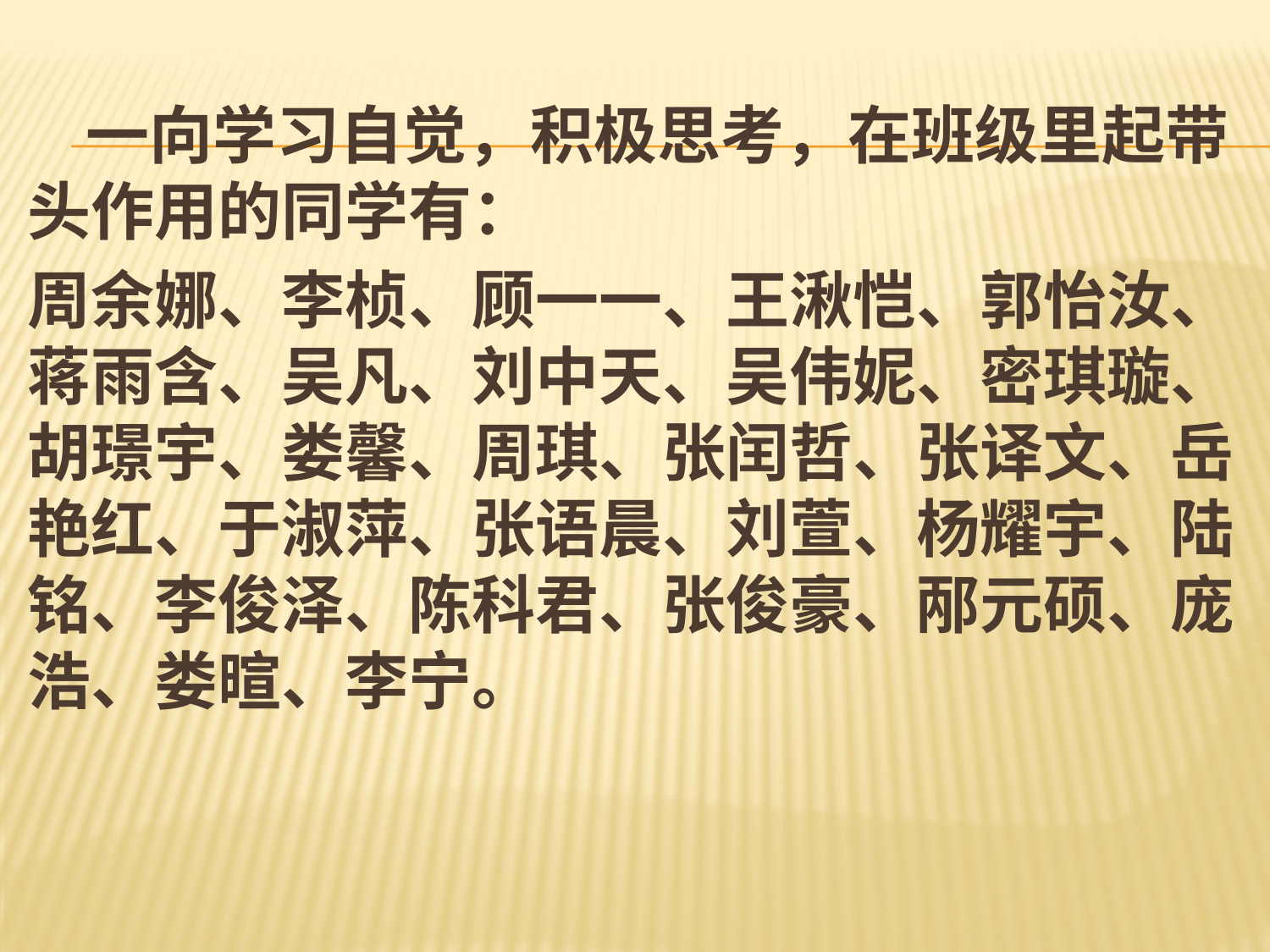

一向学习自觉，积极思考，在班级里起带头作用的同学有：
周余娜、李桢、顾一一、王湫恺、郭怡汝、蒋雨含、吴凡、刘中天、吴伟妮、密琪璇、胡璟宇、娄馨、周琪、张闰哲、张译文、岳艳红、于淑萍、张语晨、刘萱、杨耀宇、陆铭、李俊泽、陈科君、张俊豪、邴元硕、庞浩、娄暄、李宁。